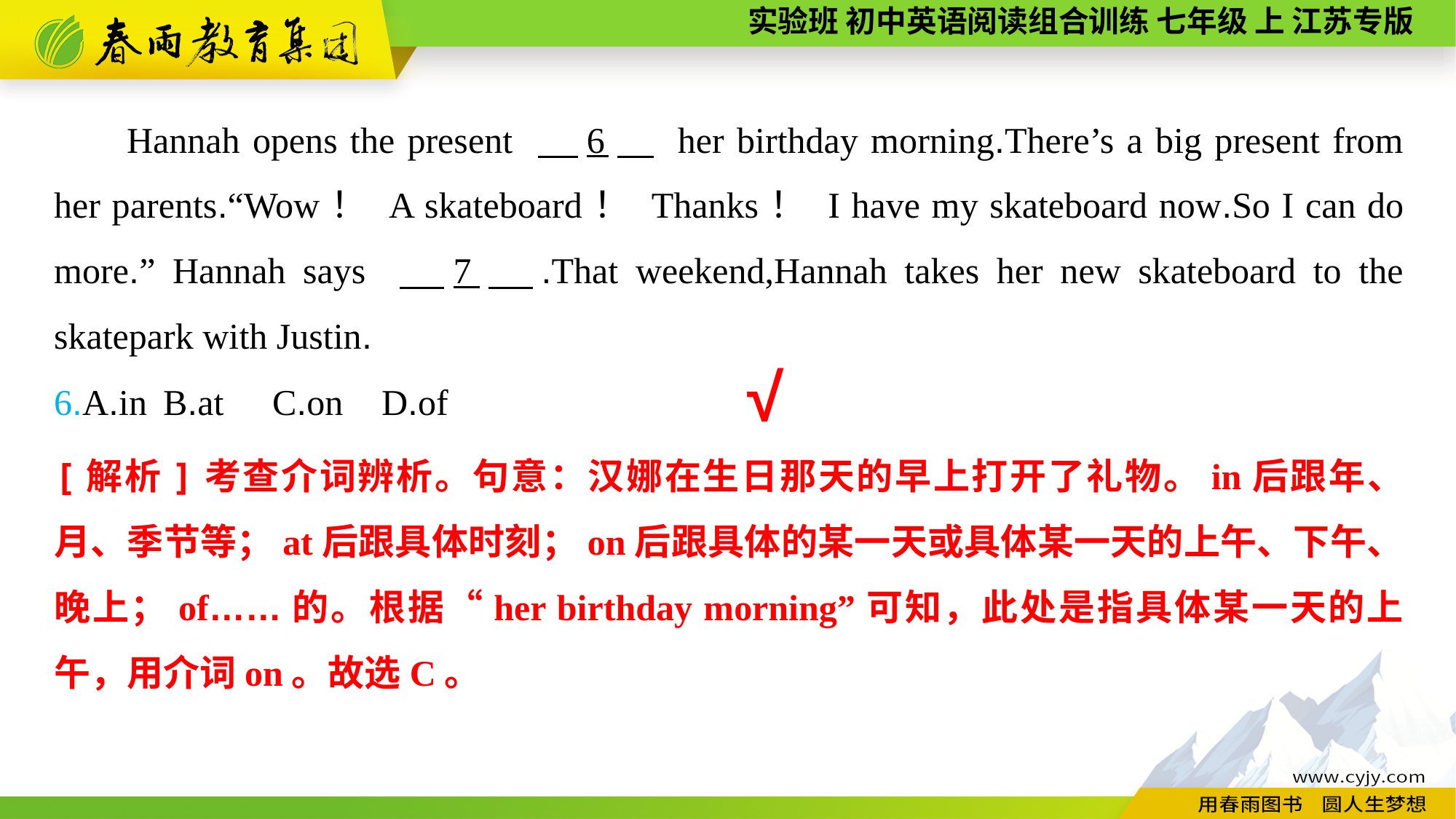

Hannah opens the present 　6　 her birthday morning.There’s a big present from her parents.“Wow！ A skateboard！ Thanks！ I have my skateboard now.So I can do more.” Hannah says 　7　.That weekend,Hannah takes her new skateboard to the skatepark with Justin.
6.A.in	B.at	C.on	D.of
√
[解析]考查介词辨析。句意：汉娜在生日那天的早上打开了礼物。in后跟年、月、季节等；at后跟具体时刻；on后跟具体的某一天或具体某一天的上午、下午、晚上；of……的。根据“her birthday morning”可知，此处是指具体某一天的上午，用介词on。故选C。